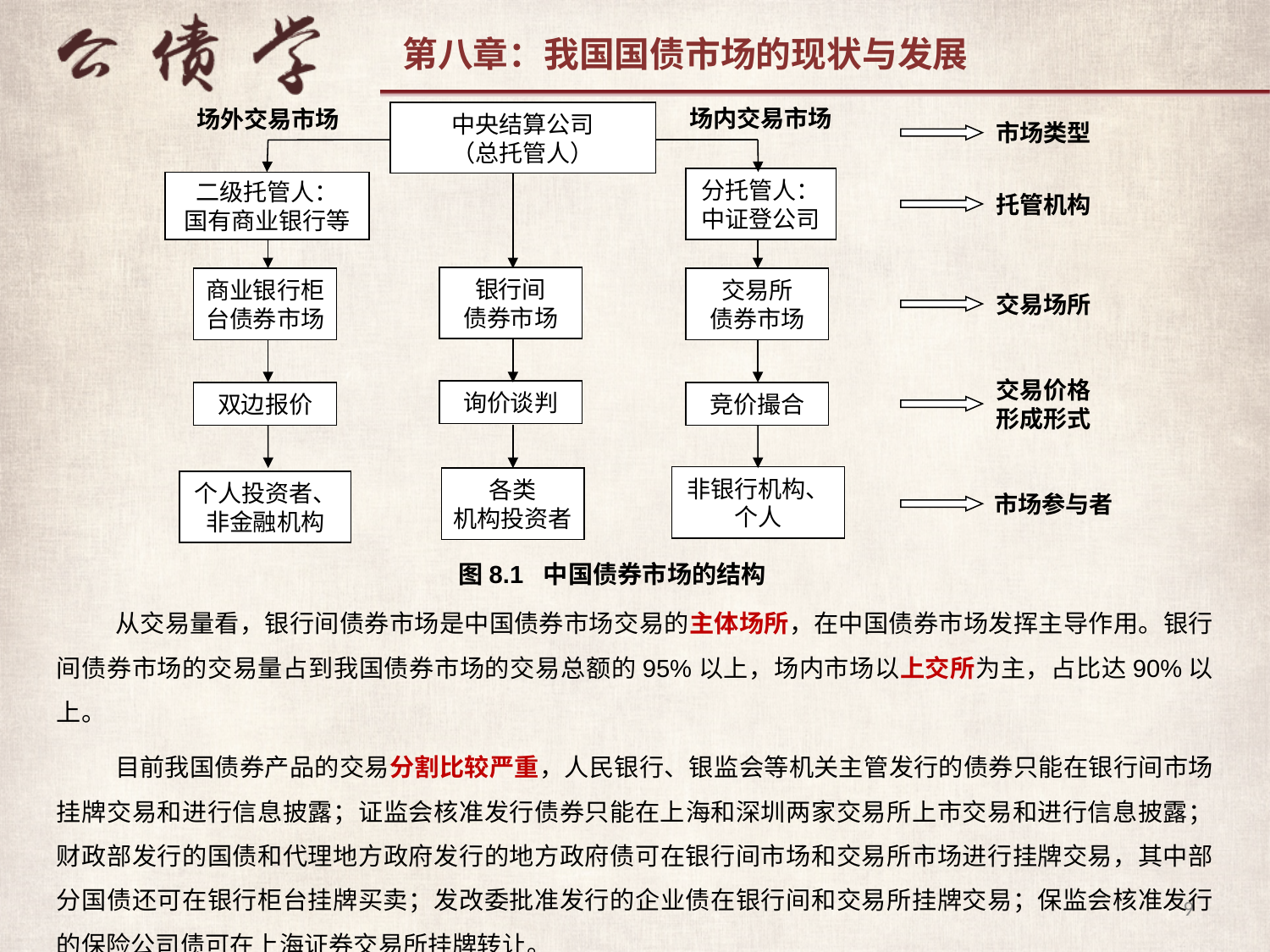

市场类型
场内交易市场
场外交易市场
中央结算公司
（总托管人）

分托管人：
中证登公司
二级托管人：
国有商业银行等
托管机构

银行间
债券市场
商业银行柜台债券市场
交易所
债券市场
交易场所

交易价格形成形式
询价谈判
双边报价
竞价撮合

非银行机构、
个人
各类
机构投资者
个人投资者、
非金融机构
市场参与者

图8.1  中国债券市场的结构
从交易量看，银行间债券市场是中国债券市场交易的主体场所，在中国债券市场发挥主导作用。银行间债券市场的交易量占到我国债券市场的交易总额的95%以上，场内市场以上交所为主，占比达90%以上。
目前我国债券产品的交易分割比较严重，人民银行、银监会等机关主管发行的债券只能在银行间市场挂牌交易和进行信息披露；证监会核准发行债券只能在上海和深圳两家交易所上市交易和进行信息披露；财政部发行的国债和代理地方政府发行的地方政府债可在银行间市场和交易所市场进行挂牌交易，其中部分国债还可在银行柜台挂牌买卖；发改委批准发行的企业债在银行间和交易所挂牌交易；保监会核准发行的保险公司债可在上海证券交易所挂牌转让。
9